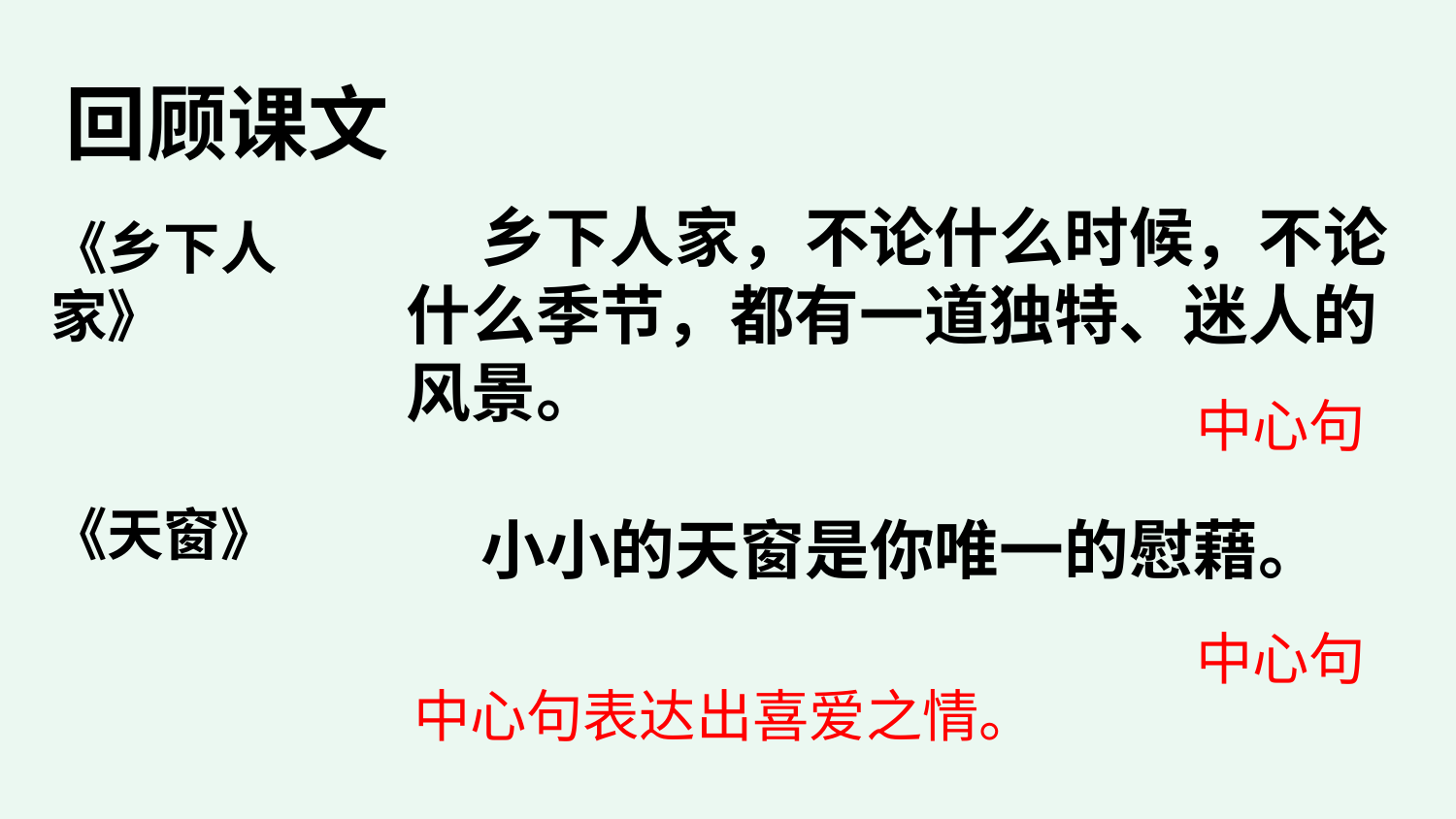

回顾课文
    乡下人家，不论什么时候，不论什么季节，都有一道独特、迷人的风景。
《乡下人家》
中心句
《天窗》
    小小的天窗是你唯一的慰藉。
中心句
中心句表达出喜爱之情。